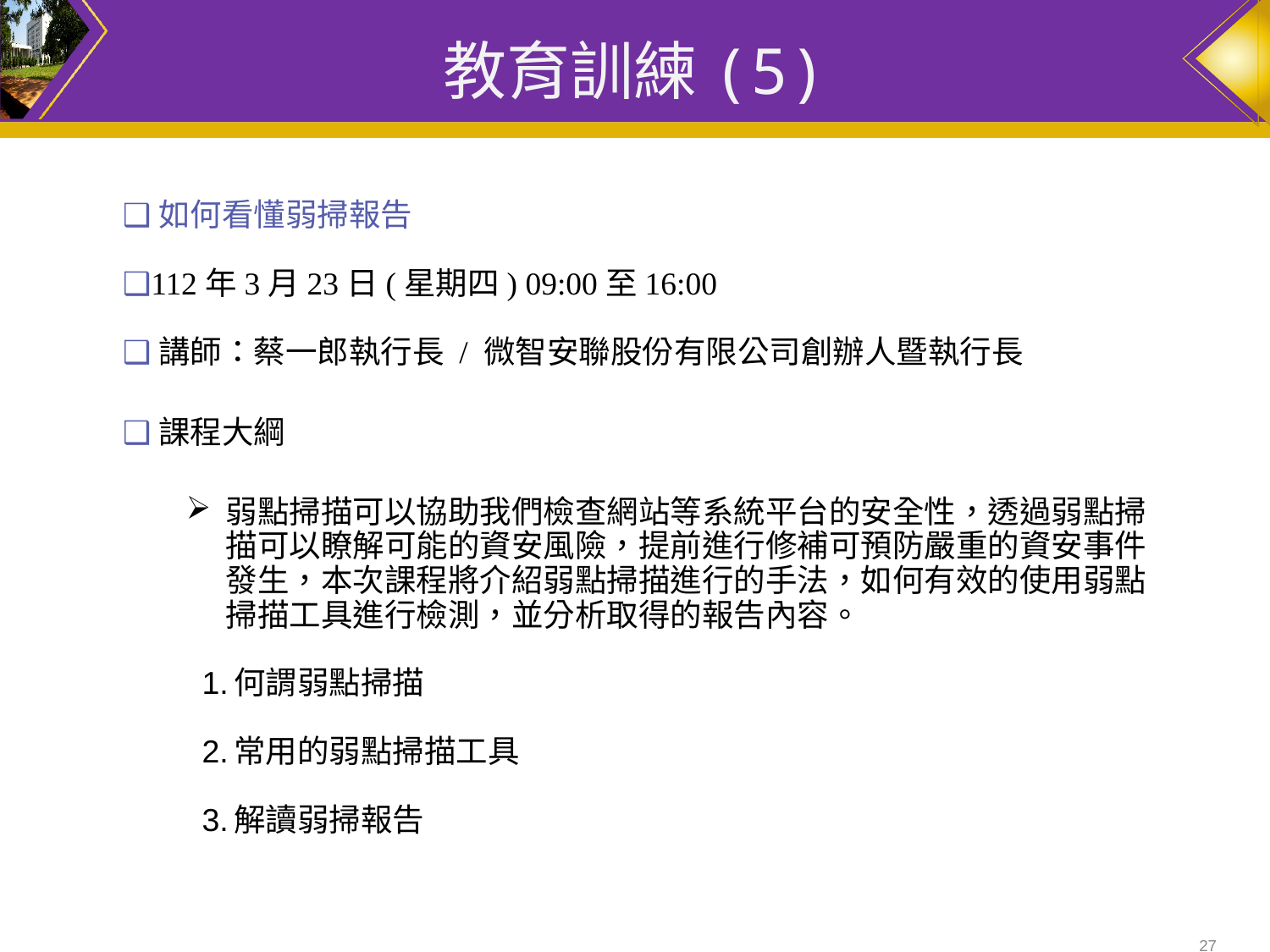

# 教育訓練(5)
❑如何看懂弱掃報告

❑112年3月23日(星期四) 09:00至16:00
❑講師：蔡一郎執行長 / 微智安聯股份有限公司創辦人暨執行長

❑課程大綱

弱點掃描可以協助我們檢查網站等系統平台的安全性，透過弱點掃描可以瞭解可能的資安風險，提前進行修補可預防嚴重的資安事件發生，本次課程將介紹弱點掃描進行的手法，如何有效的使用弱點掃描工具進行檢測，並分析取得的報告內容。
何謂弱點掃描
常用的弱點掃描工具
解讀弱掃報告

27